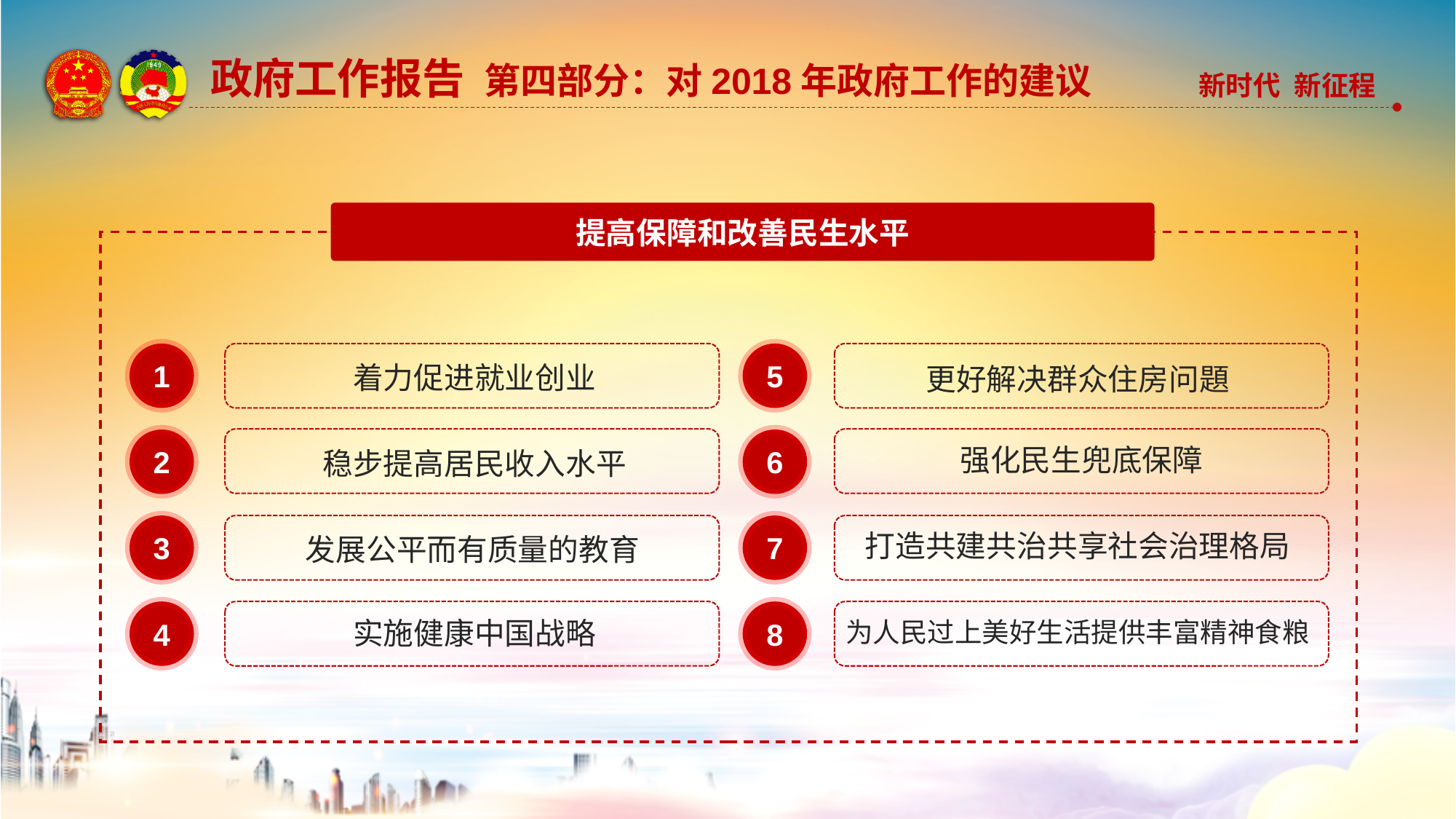

政府工作报告  第四部分：对2018年政府工作的建议

提高保障和改善民生水平

1

着力促进就业创业
5

更好解决群众住房问題

2
稳步提高居民收入水平

6
强化民生兜底保障

3
发展公平而有质量的教育

7
打造共建共治共享社会治理格局
4

实施健康中国战略
8

为人民过上美好生活提供丰富精神食粮